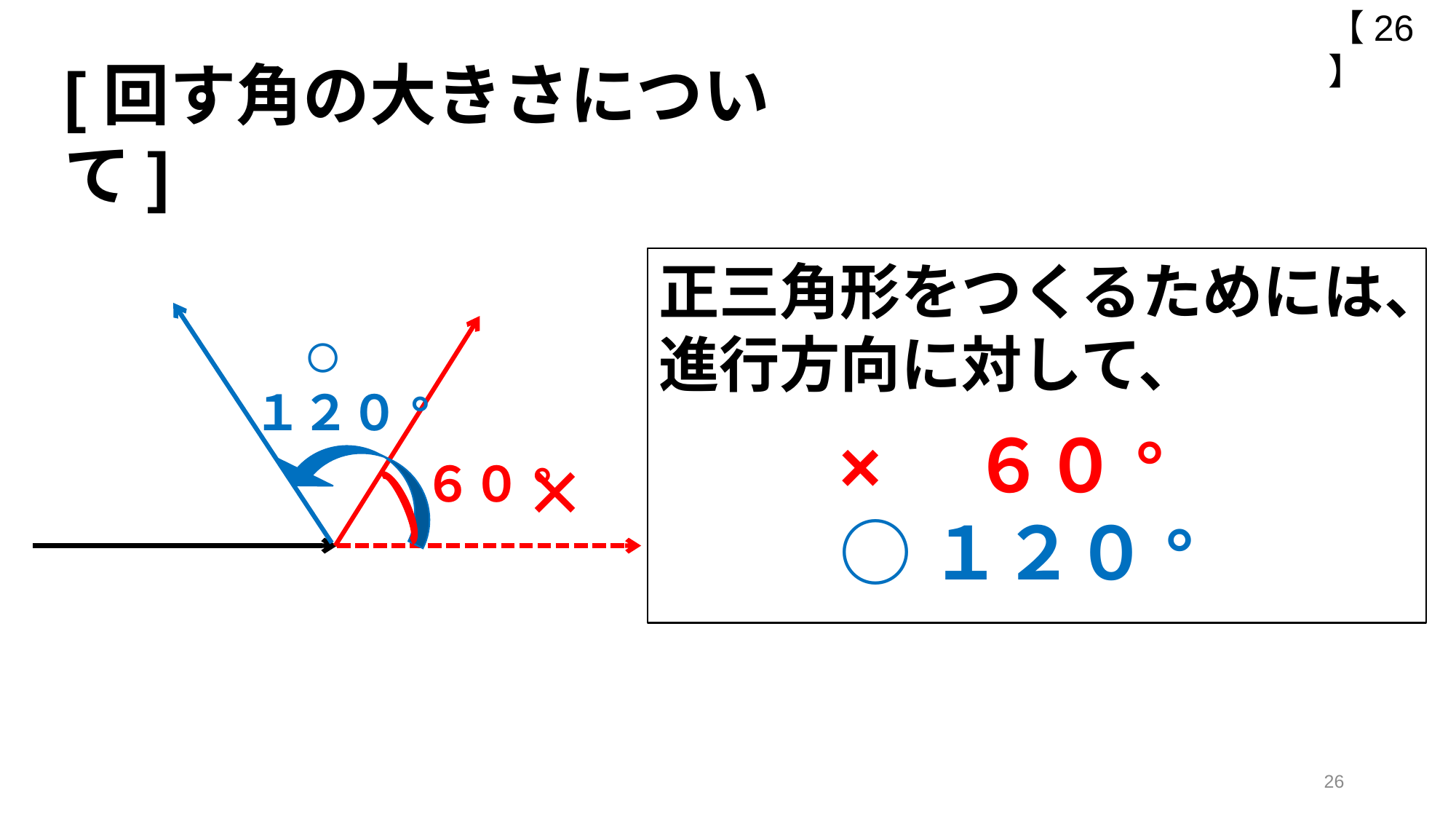

【26】
[回す角の大きさについて]
正三角形をつくるためには、進行方向に対して、

○
１２０°

×　６０°
○１２０°
×
６０°

26